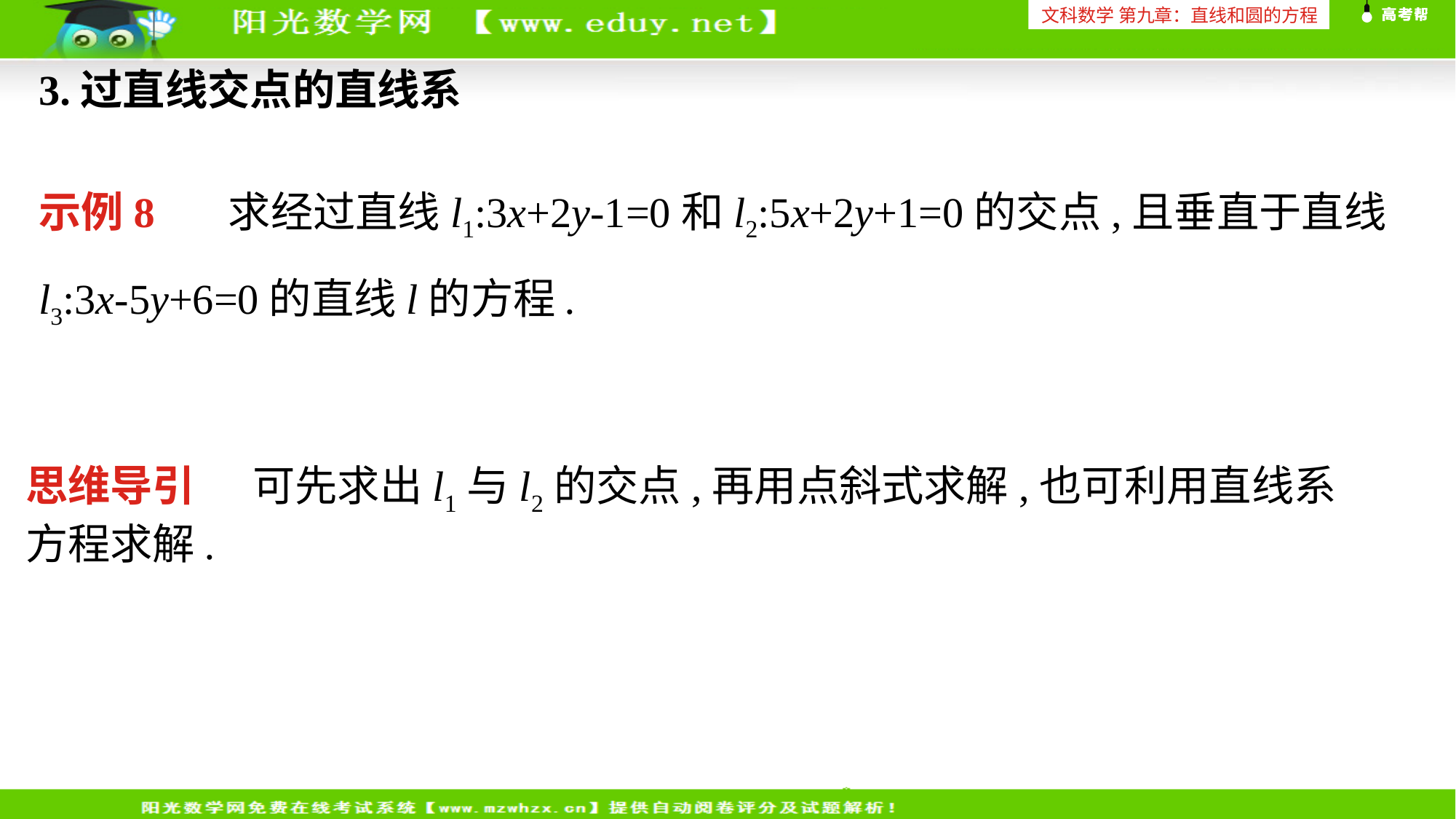

文科数学 第九章：直线和圆的方程
3.过直线交点的直线系
示例8      求经过直线l1:3x+2y-1=0和l2:5x+2y+1=0的交点,且垂直于直线l3:3x-5y+6=0的直线l的方程.
思维导引      可先求出l1与l2的交点,再用点斜式求解,也可利用直线系方程求解.